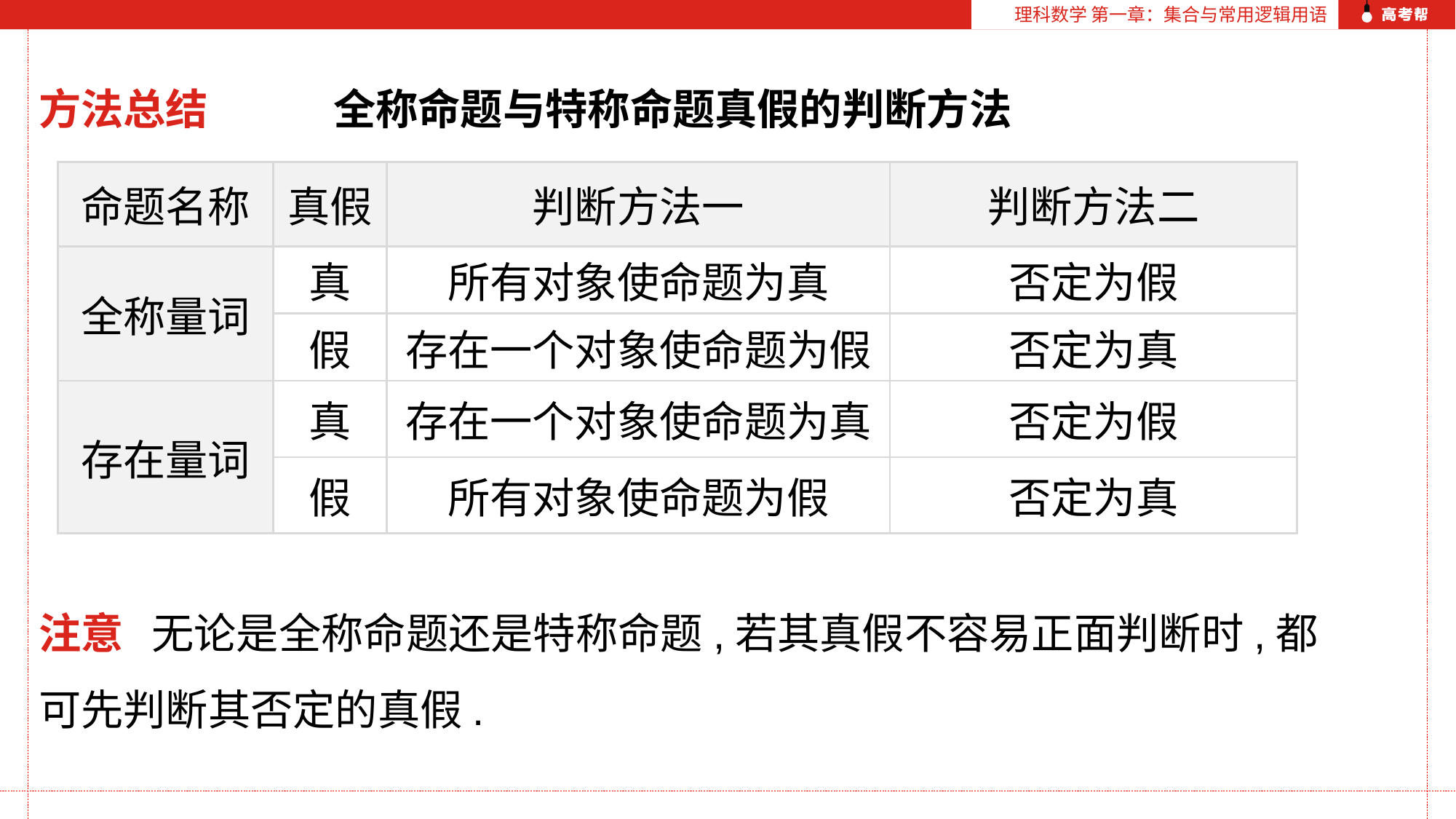

理科数学 第一章：集合与常用逻辑用语

方法总结             全称命题与特称命题真假的判断方法
| 命题名称 | 真假 | 判断方法一 | 判断方法二 |
| --- | --- | --- | --- |
| 全称量词 | 真 | 所有对象使命题为真 | 否定为假 |
|  | 假 | 存在一个对象使命题为假 | 否定为真 |
| 存在量词 | 真 | 存在一个对象使命题为真 | 否定为假 |
|  | 假 | 所有对象使命题为假 | 否定为真 |
注意   无论是全称命题还是特称命题,若其真假不容易正面判断时,都可先判断其否定的真假.